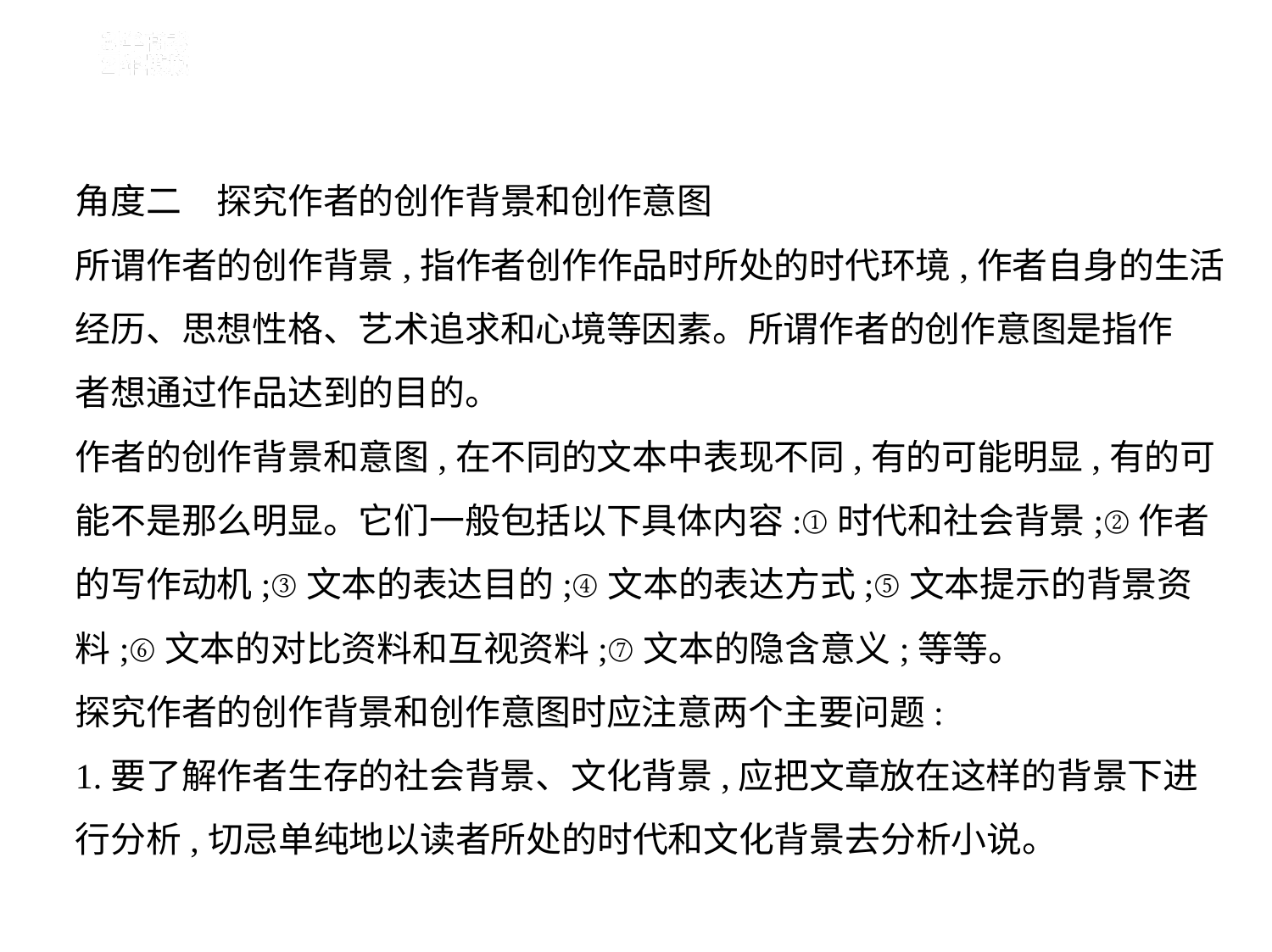

角度二　探究作者的创作背景和创作意图
所谓作者的创作背景,指作者创作作品时所处的时代环境,作者自身的生活
经历、思想性格、艺术追求和心境等因素。所谓作者的创作意图是指作
者想通过作品达到的目的。
作者的创作背景和意图,在不同的文本中表现不同,有的可能明显,有的可
能不是那么明显。它们一般包括以下具体内容:①时代和社会背景;②作者
的写作动机;③文本的表达目的;④文本的表达方式;⑤文本提示的背景资
料;⑥文本的对比资料和互视资料;⑦文本的隐含意义;等等。
探究作者的创作背景和创作意图时应注意两个主要问题:
1.要了解作者生存的社会背景、文化背景,应把文章放在这样的背景下进
行分析,切忌单纯地以读者所处的时代和文化背景去分析小说。